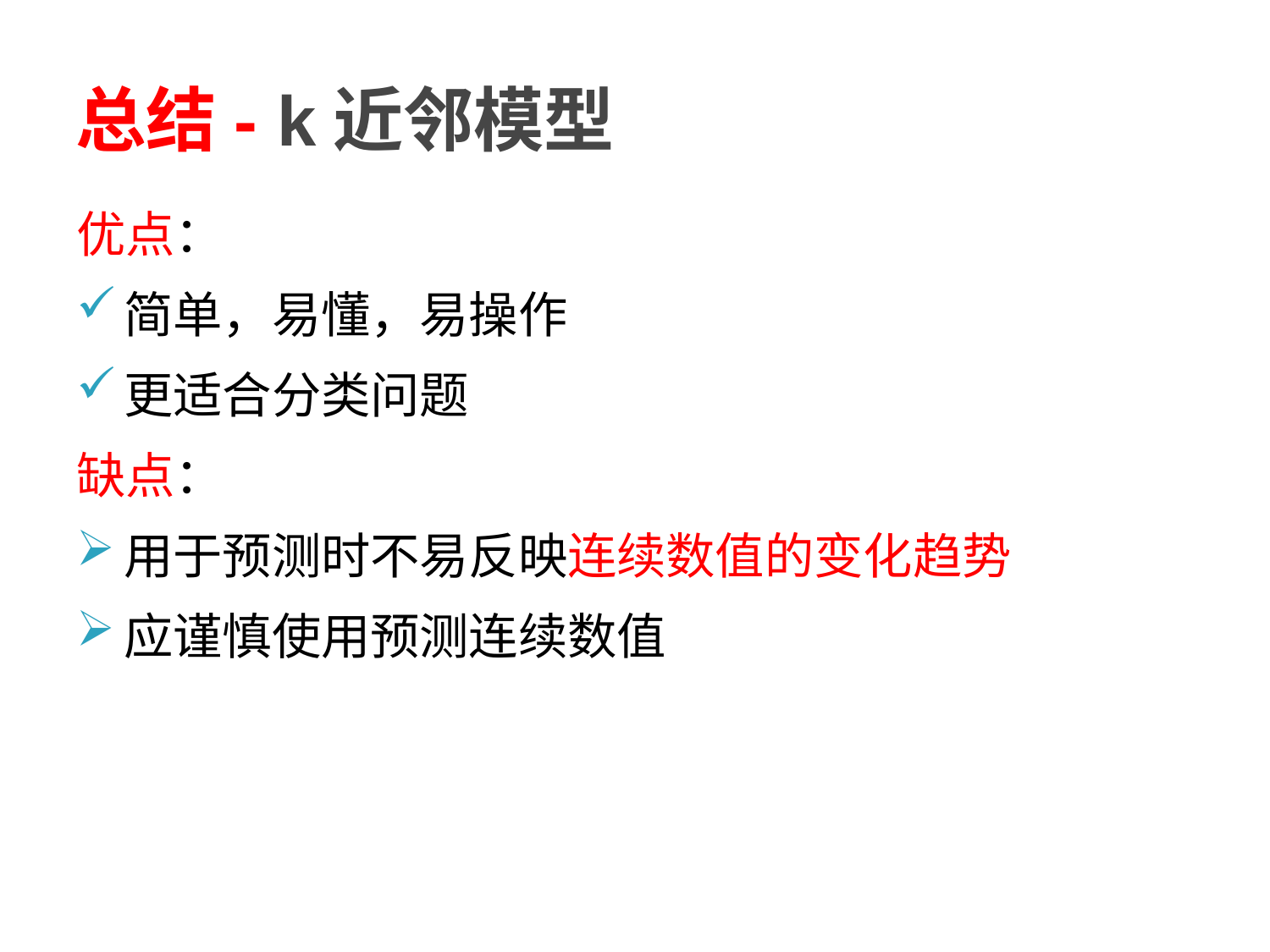

# 总结- k近邻模型
优点：
简单，易懂，易操作
更适合分类问题
缺点：
用于预测时不易反映连续数值的变化趋势
应谨慎使用预测连续数值